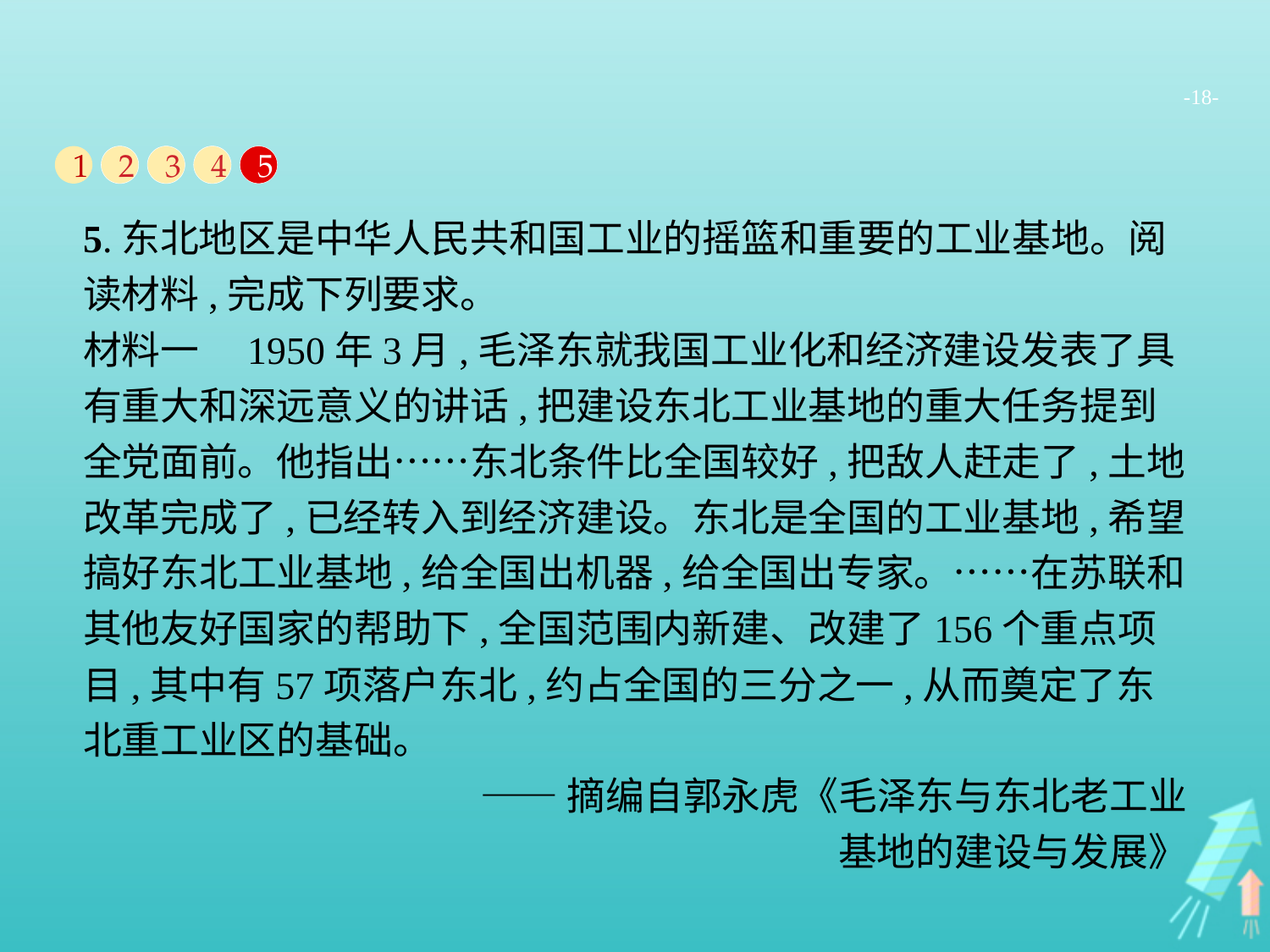

-18-
1
2
3
4
5
5.东北地区是中华人民共和国工业的摇篮和重要的工业基地。阅读材料,完成下列要求。
材料一　1950年3月,毛泽东就我国工业化和经济建设发表了具有重大和深远意义的讲话,把建设东北工业基地的重大任务提到全党面前。他指出……东北条件比全国较好,把敌人赶走了,土地改革完成了,已经转入到经济建设。东北是全国的工业基地,希望搞好东北工业基地,给全国出机器,给全国出专家。……在苏联和其他友好国家的帮助下,全国范围内新建、改建了156个重点项目,其中有57项落户东北,约占全国的三分之一,从而奠定了东北重工业区的基础。
——摘编自郭永虎《毛泽东与东北老工业
基地的建设与发展》